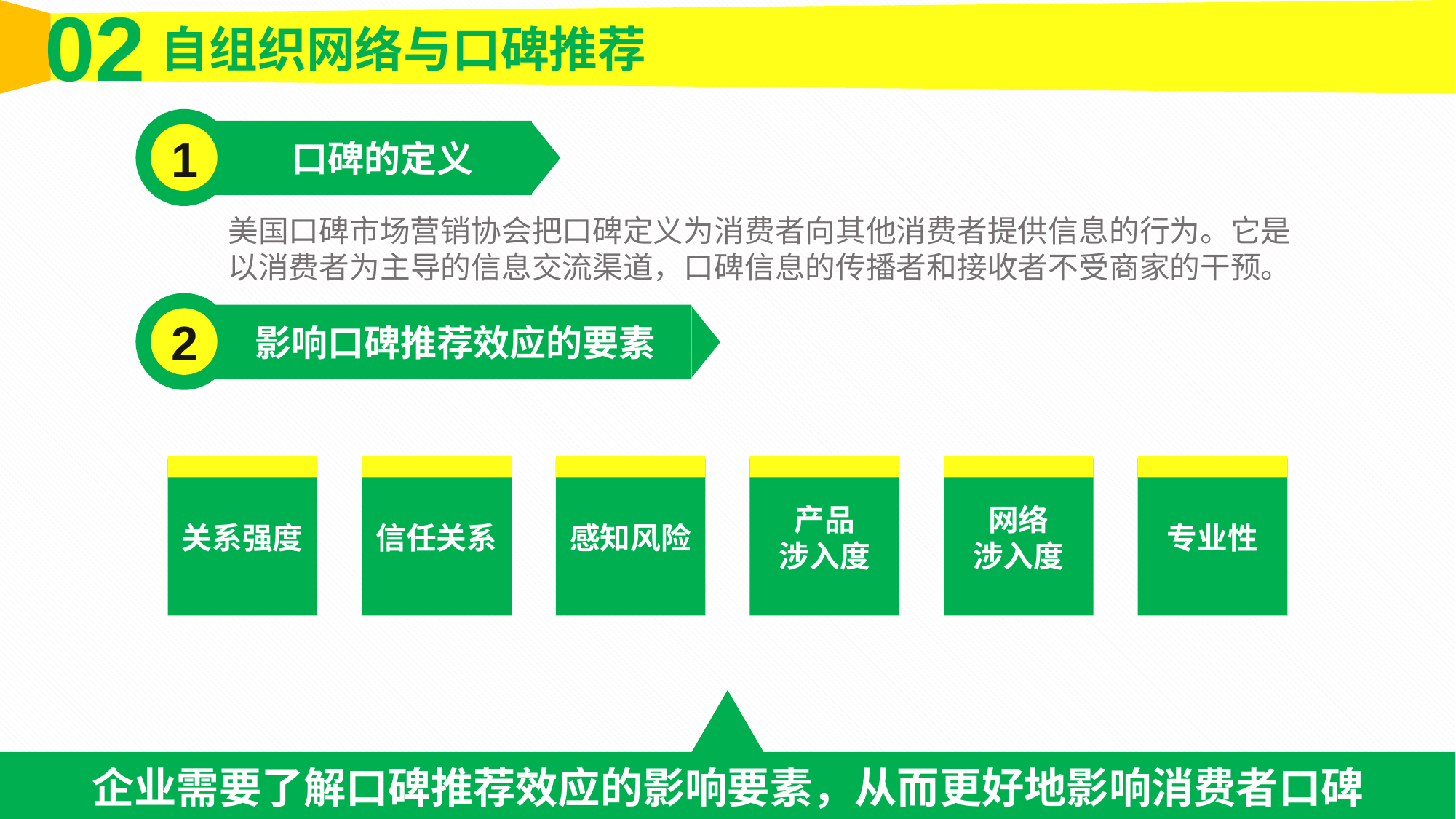

02
自组织网络与口碑推荐

1
口碑的定义

美国口碑市场营销协会把口碑定义为消费者向其他消费者提供信息的行为。它是以消费者为主导的信息交流渠道，口碑信息的传播者和接收者不受商家的干预。

2
影响口碑推荐效应的要素

关系强度

信任关系

感知风险

产品
涉入度

网络
涉入度

专业性

企业需要了解口碑推荐效应的影响要素，从而更好地影响消费者口碑